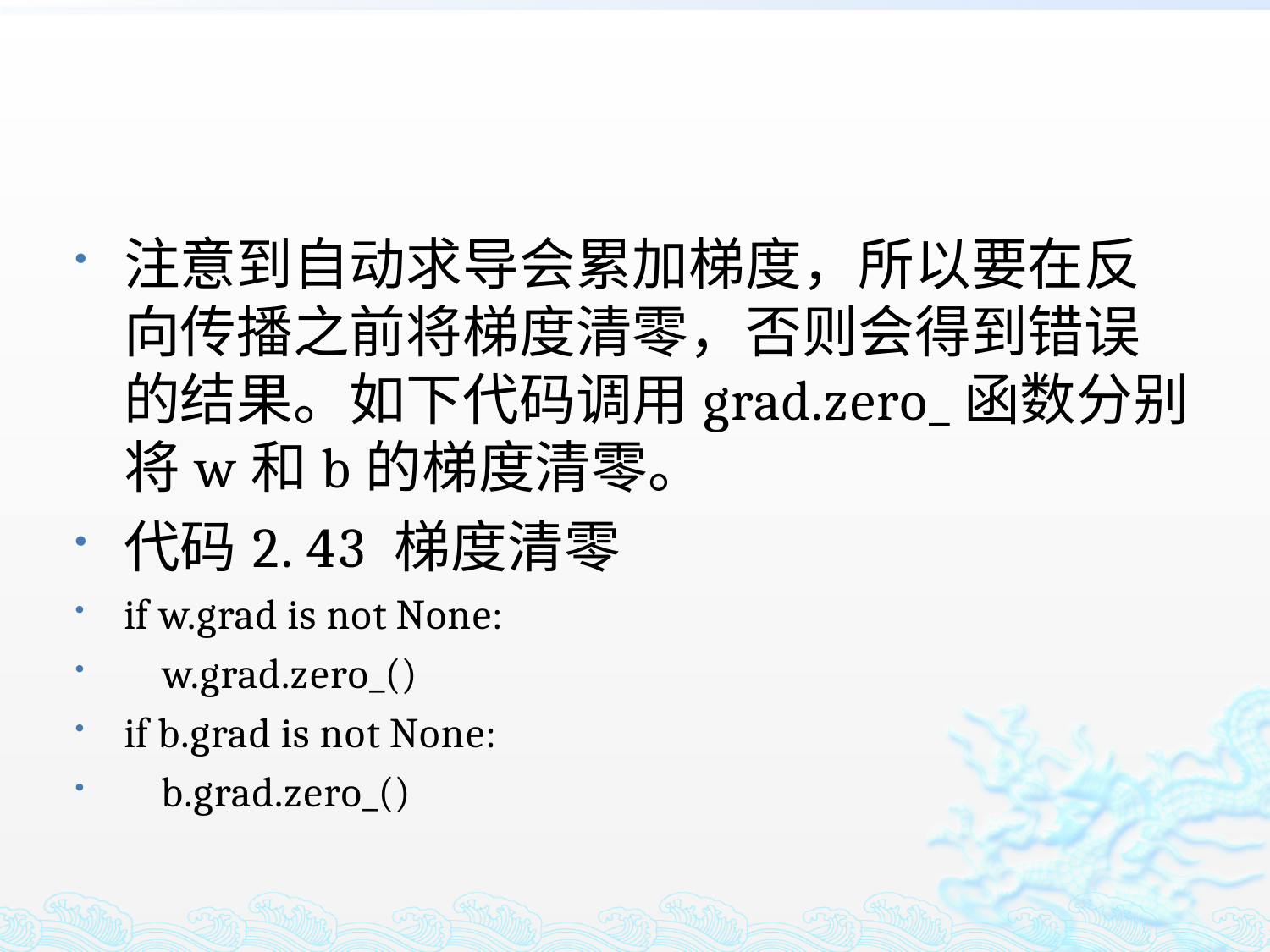

注意到自动求导会累加梯度，所以要在反向传播之前将梯度清零，否则会得到错误的结果。如下代码调用grad.zero_函数分别将w和b的梯度清零。
代码2. 43 梯度清零
if w.grad is not None:
    w.grad.zero_()
if b.grad is not None:
    b.grad.zero_()